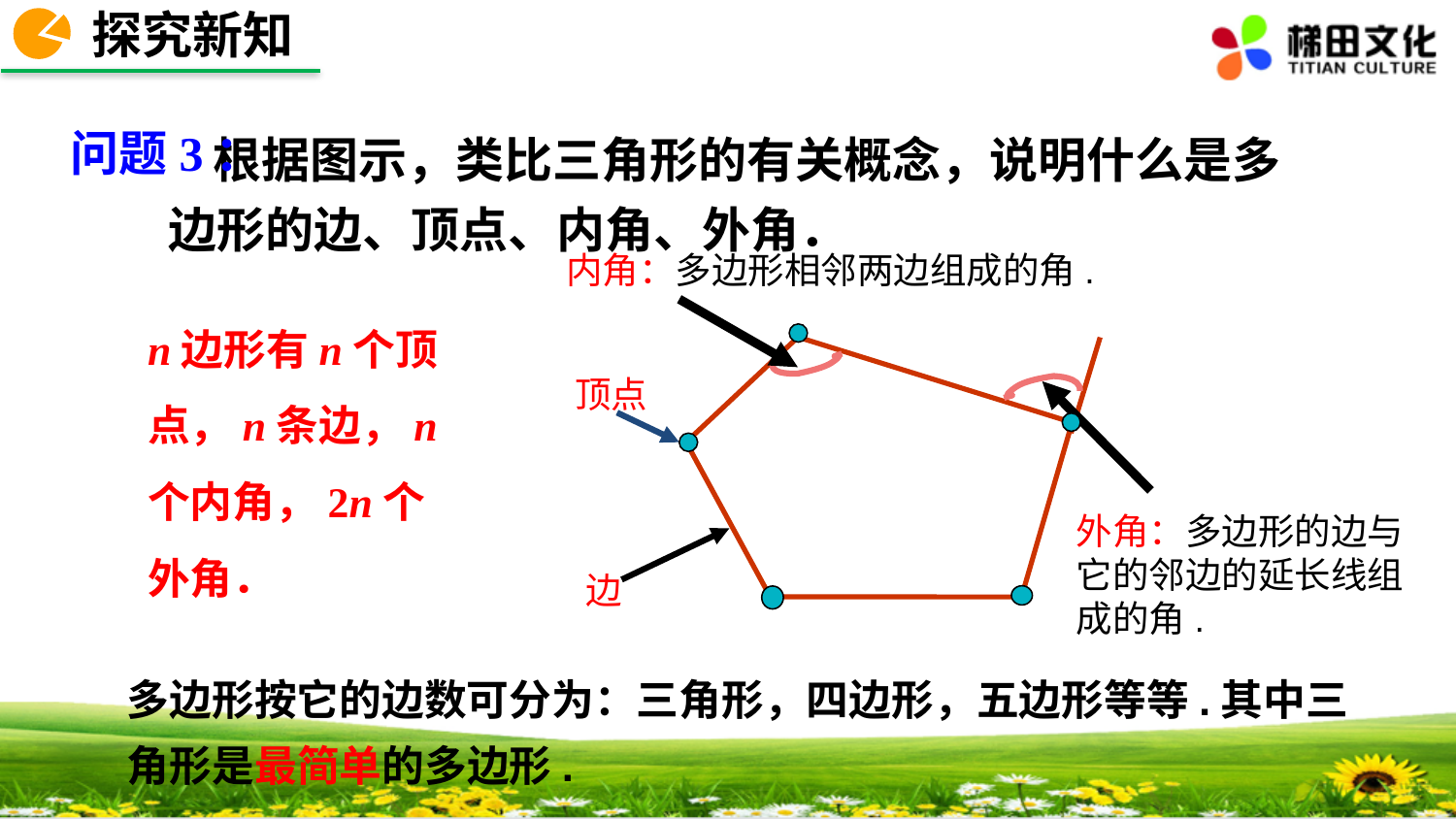

探究新知

   根据图示，类比三角形的有关概念，说明什么是多边形的边、顶点、内角、外角．
问题3：
内角：多边形相邻两边组成的角.

n边形有n个顶点，n条边，n个内角，2n个外角．

顶点

外角：多边形的边与它的邻边的延长线组成的角.

边

多边形按它的边数可分为：三角形，四边形，五边形等等.其中三角形是最简单的多边形.